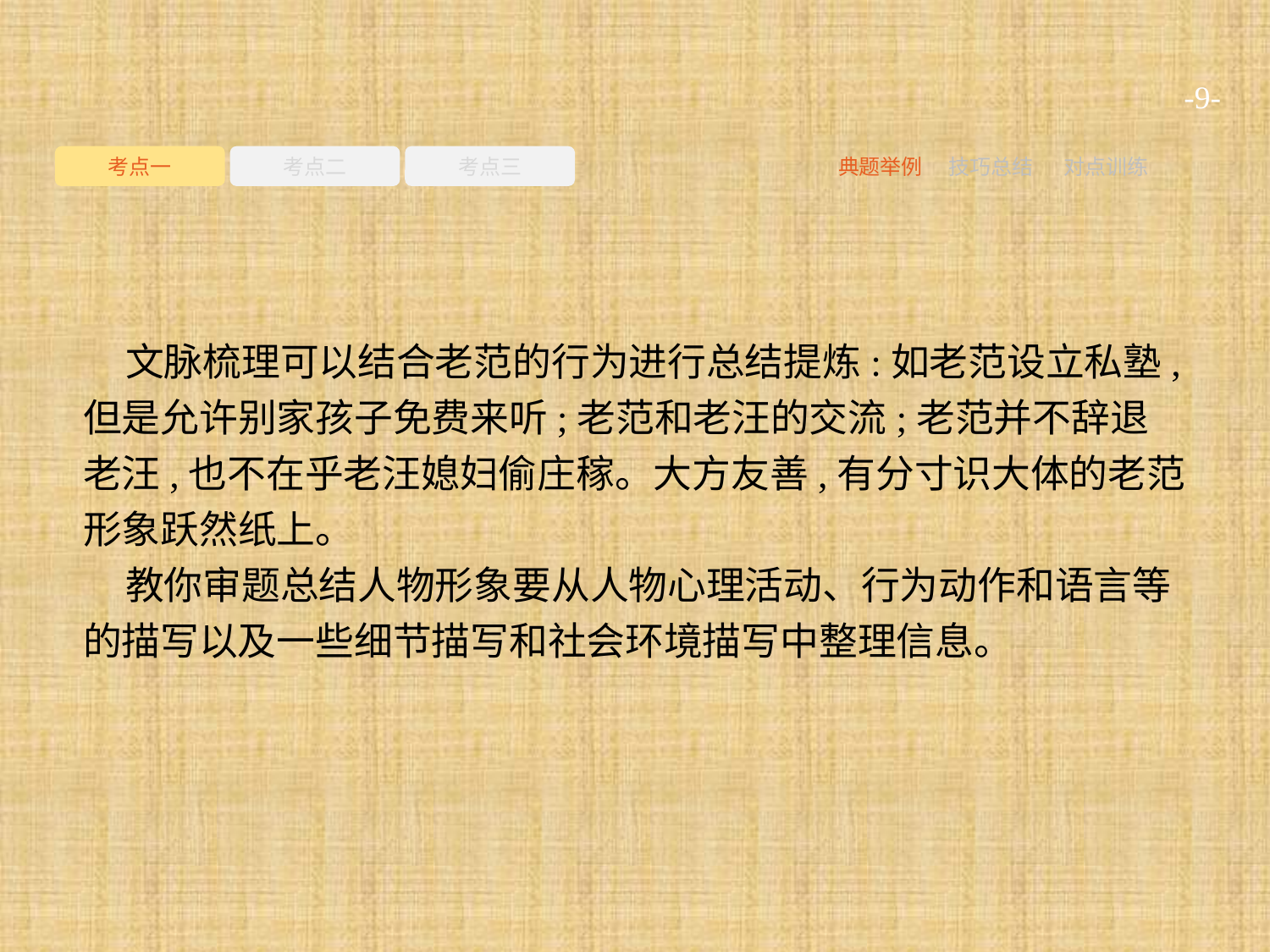

-9-
考点一
考点二
考点三
典题举例
技巧总结
对点训练
文脉梳理可以结合老范的行为进行总结提炼:如老范设立私塾,但是允许别家孩子免费来听;老范和老汪的交流;老范并不辞退老汪,也不在乎老汪媳妇偷庄稼。大方友善,有分寸识大体的老范形象跃然纸上。
教你审题总结人物形象要从人物心理活动、行为动作和语言等的描写以及一些细节描写和社会环境描写中整理信息。